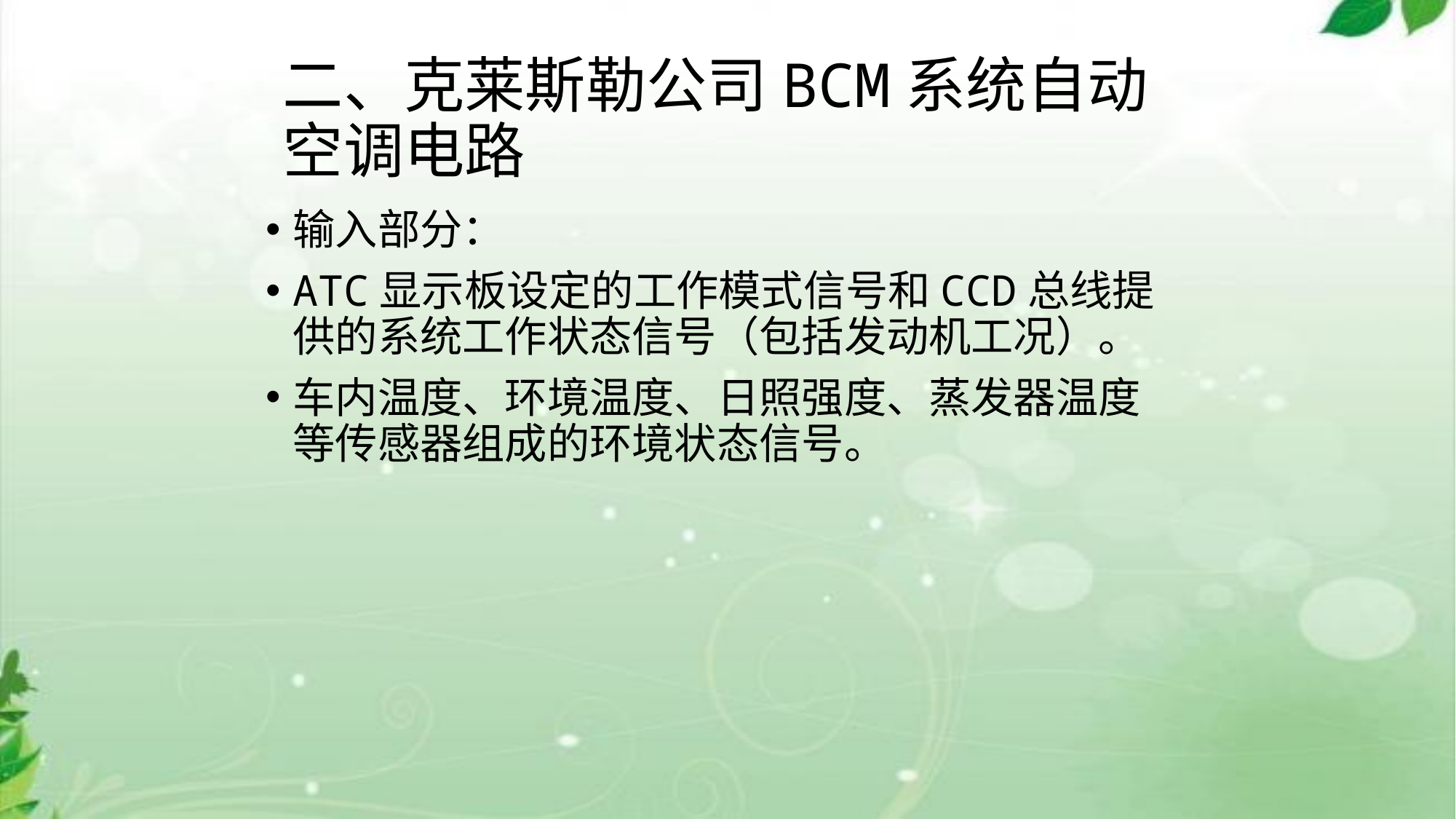

# 二、克莱斯勒公司BCM系统自动空调电路
输入部分：
ATC显示板设定的工作模式信号和CCD总线提供的系统工作状态信号（包括发动机工况）。
车内温度、环境温度、日照强度、蒸发器温度等传感器组成的环境状态信号。